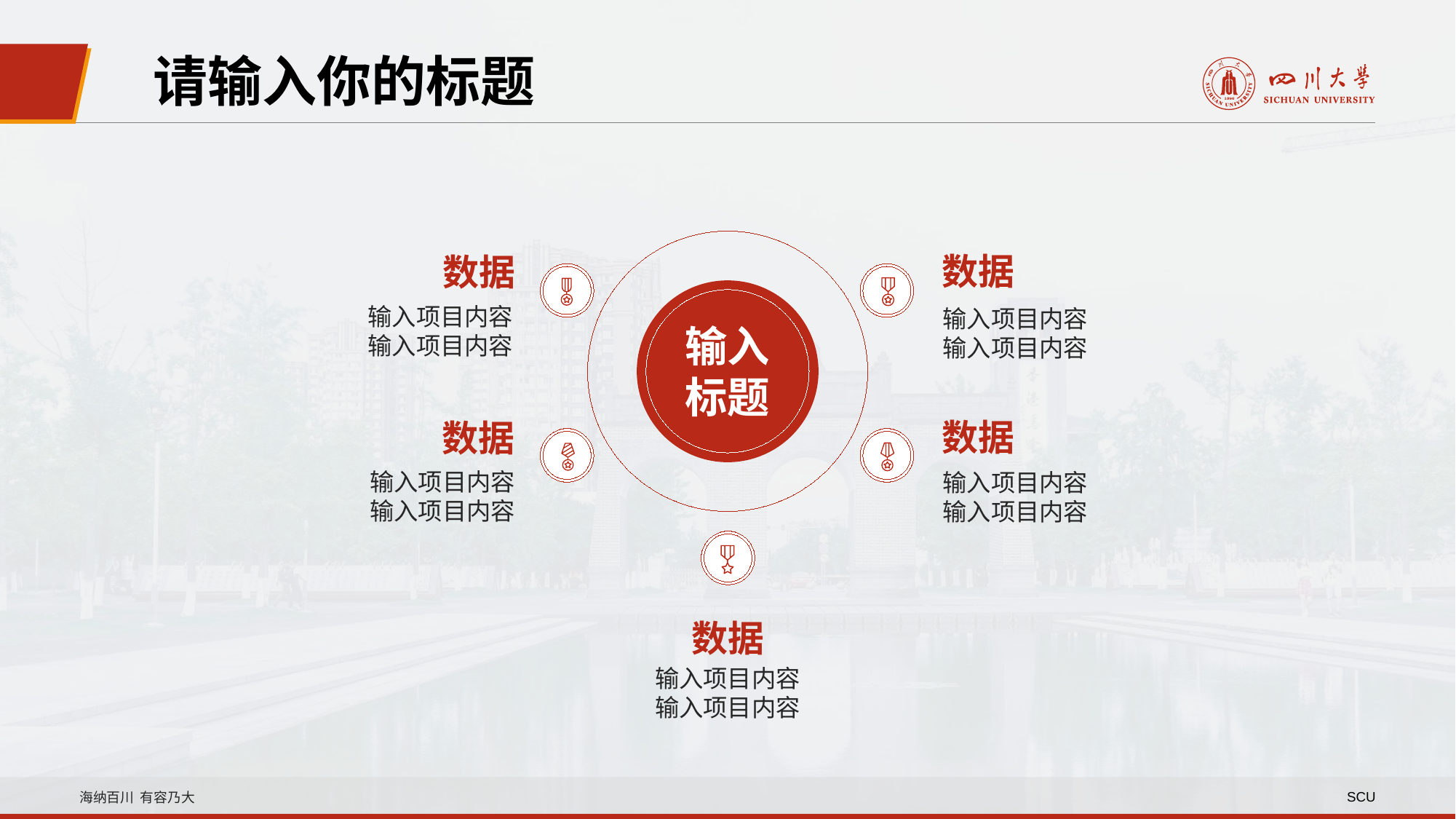

请输入你的标题

数据
数据

输入项目内容
输入项目内容
输入项目内容
输入项目内容
输入标题
数据
数据

输入项目内容
输入项目内容
输入项目内容
输入项目内容

数据
输入项目内容
输入项目内容